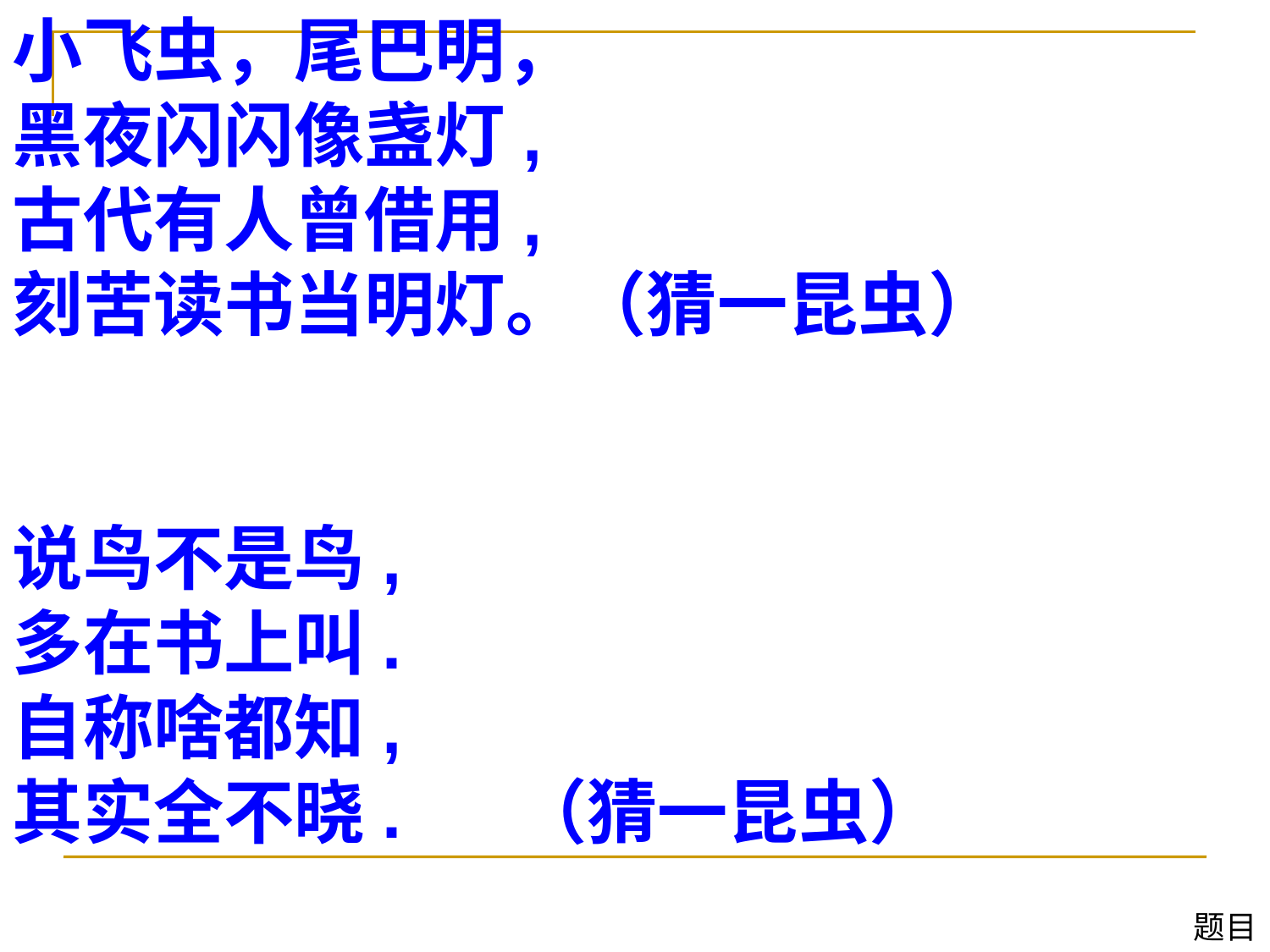

小飞虫，尾巴明，
黑夜闪闪像盏灯,
古代有人曾借用,
刻苦读书当明灯。（猜一昆虫）

说鸟不是鸟,
多在书上叫.
自称啥都知,
其实全不晓.     （猜一昆虫）

题目